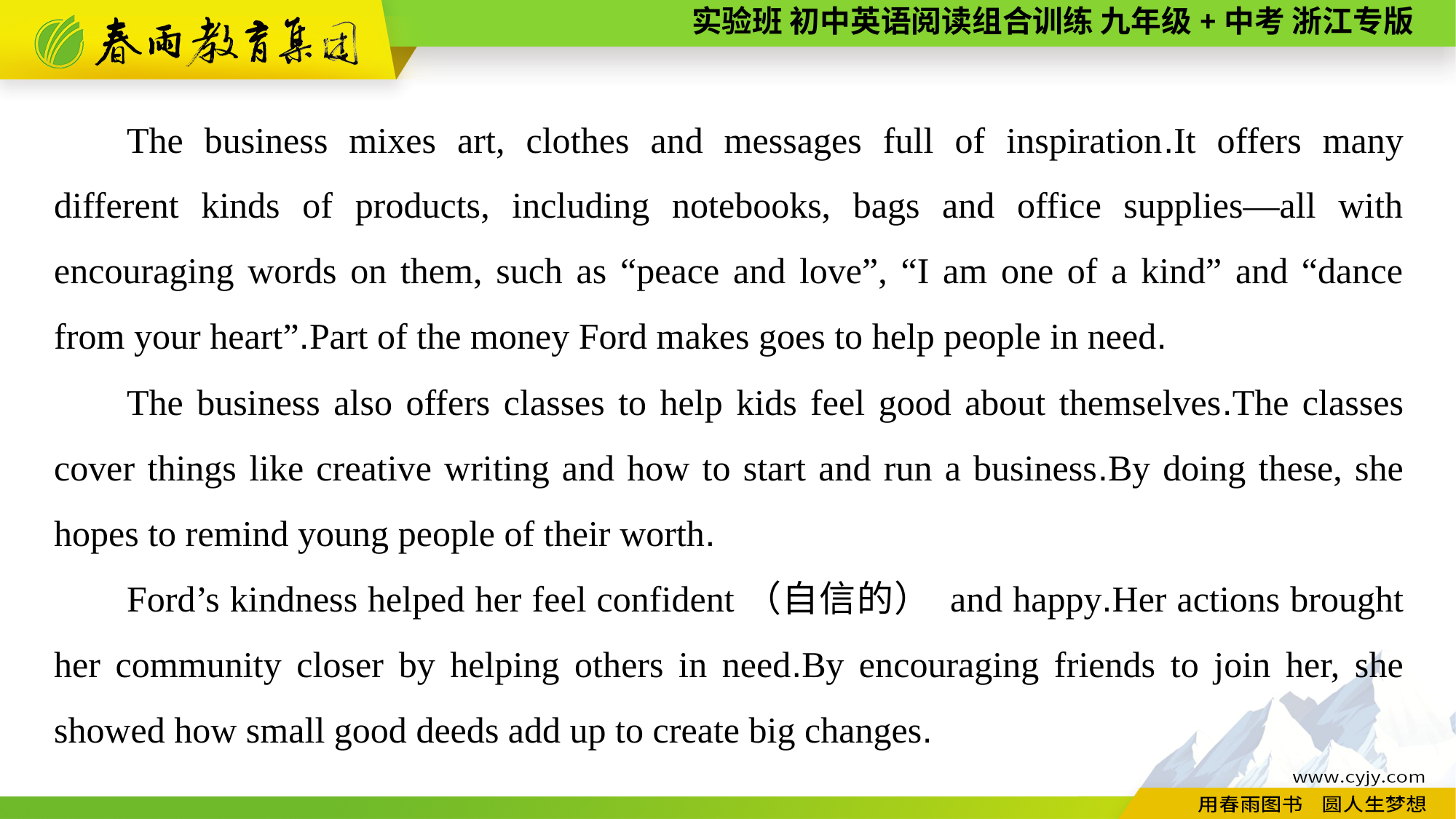

The business mixes art, clothes and messages full of inspiration.It offers many different kinds of products, including notebooks, bags and office supplies—all with encouraging words on them, such as “peace and love”, “I am one of a kind” and “dance from your heart”.Part of the money Ford makes goes to help people in need.
The business also offers classes to help kids feel good about themselves.The classes cover things like creative writing and how to start and run a business.By doing these, she hopes to remind young people of their worth.
Ford’s kindness helped her feel confident（自信的） and happy.Her actions brought her community closer by helping others in need.By encouraging friends to join her, she showed how small good deeds add up to create big changes.